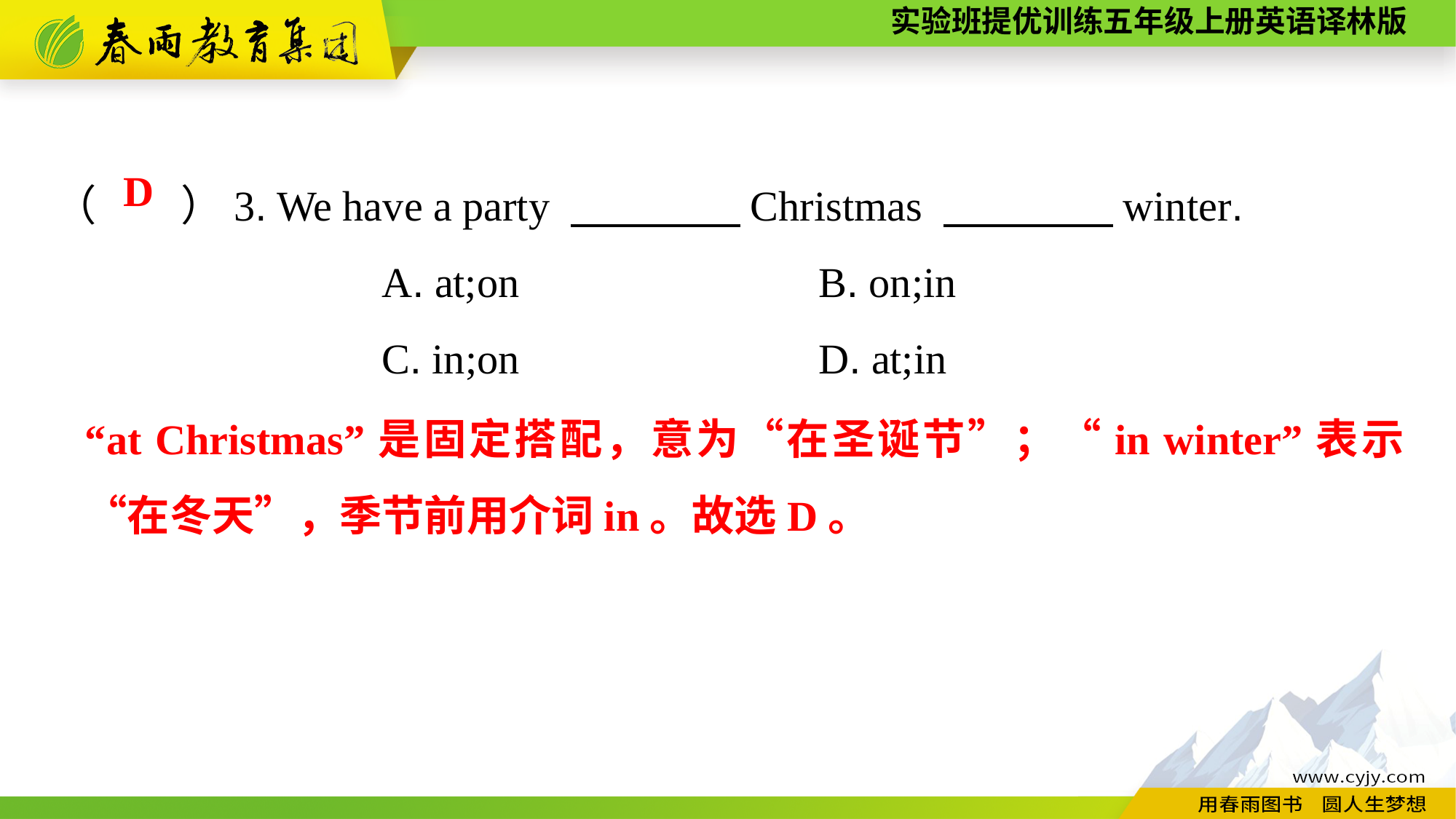

（　　）3. We have a party 　　　　Christmas 　　　　winter.
			A. at;on			B. on;in
			C. in;on			D. at;in
D
“at Christmas”是固定搭配，意为“在圣诞节”；“in winter”表示 “在冬天”，季节前用介词in。故选D。